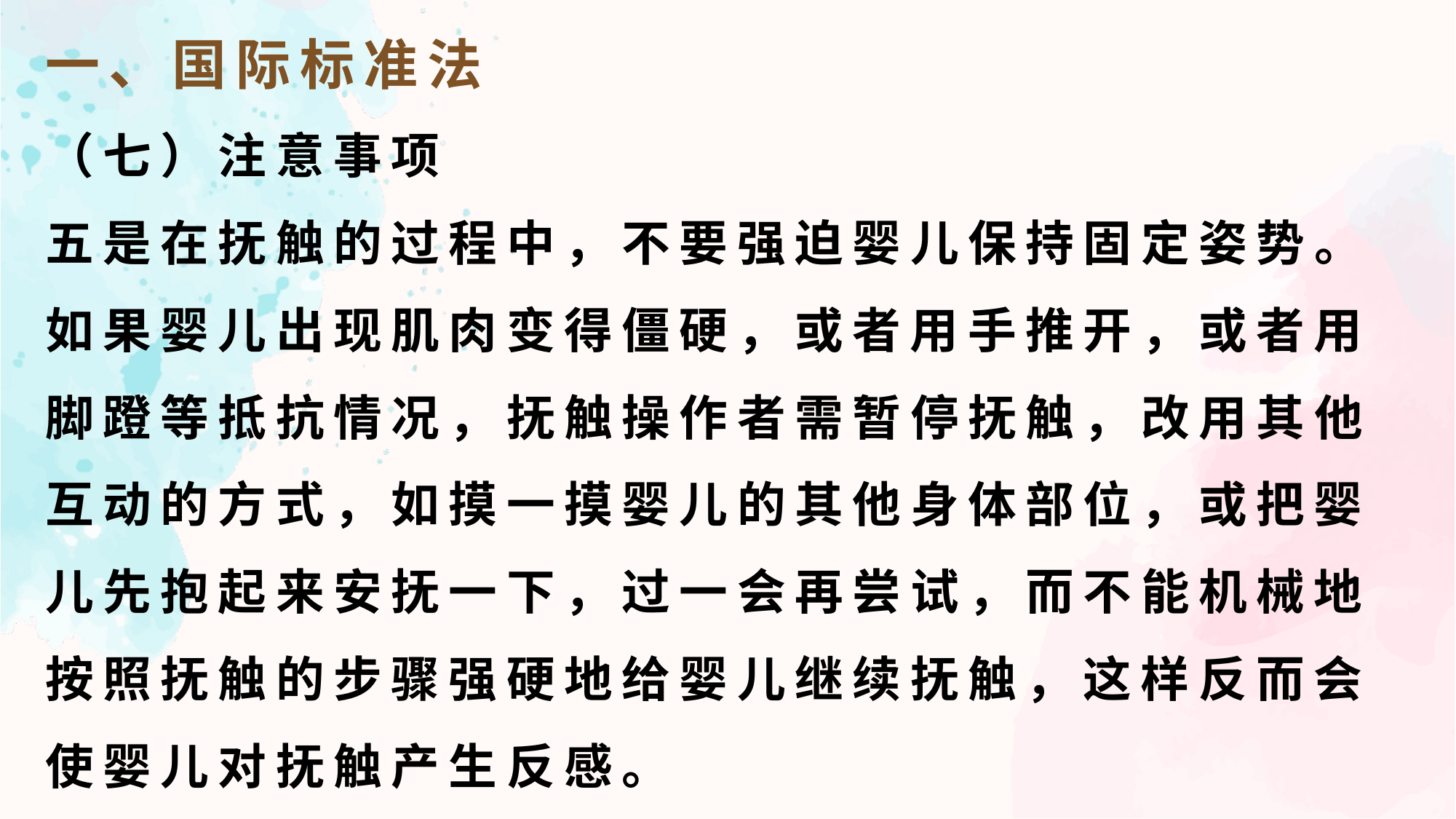

一、国际标准法
（七）注意事项
五是在抚触的过程中，不要强迫婴儿保持固定姿势。如果婴儿出现肌肉变得僵硬，或者用手推开，或者用脚蹬等抵抗情况，抚触操作者需暂停抚触，改用其他互动的方式，如摸一摸婴儿的其他身体部位，或把婴儿先抱起来安抚一下，过一会再尝试，而不能机械地按照抚触的步骤强硬地给婴儿继续抚触，这样反而会使婴儿对抚触产生反感。